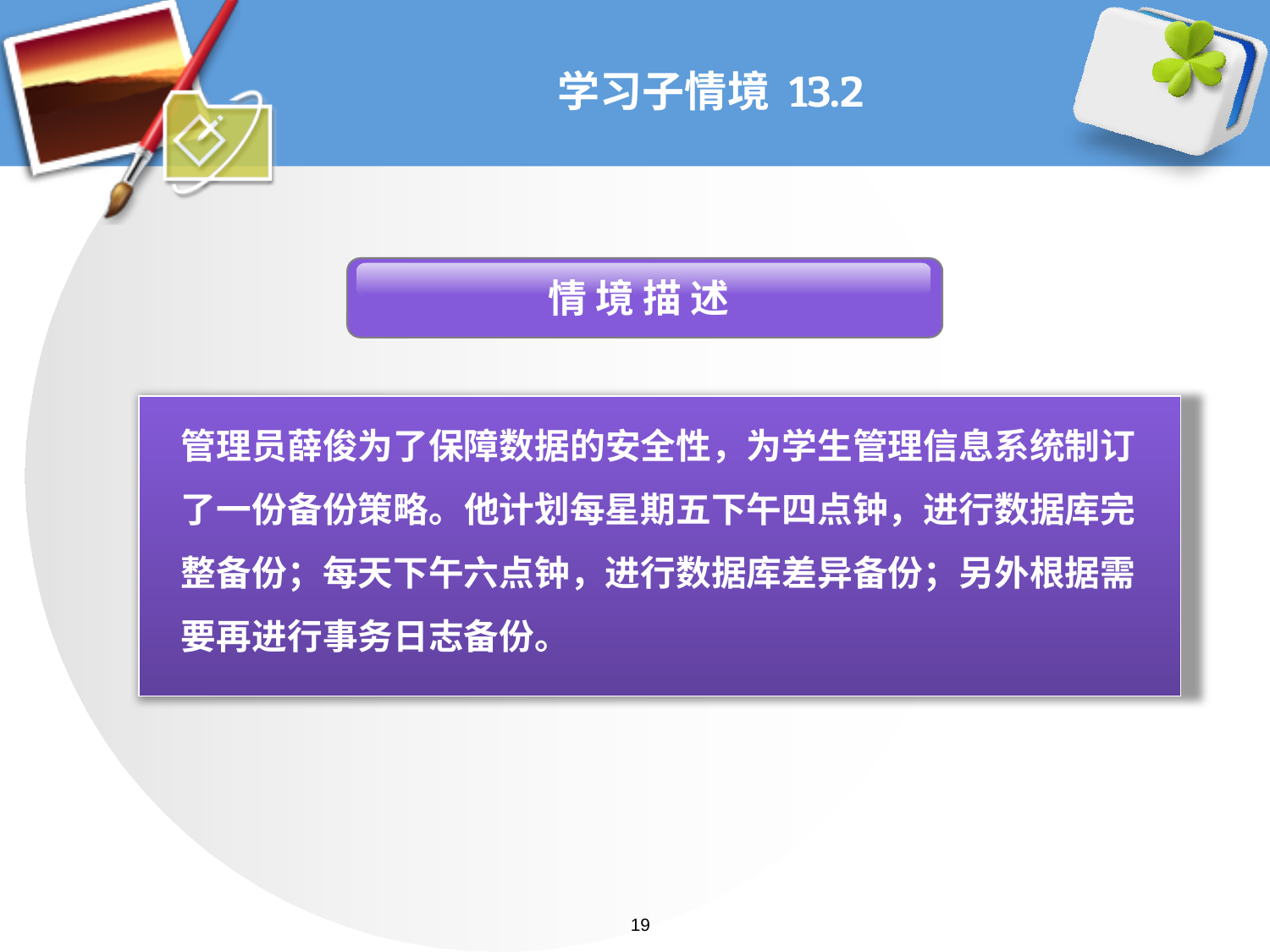

# 学习子情境 13.2

  情 境 描 述

管理员薛俊为了保障数据的安全性，为学生管理信息系统制订了一份备份策略。他计划每星期五下午四点钟，进行数据库完整备份；每天下午六点钟，进行数据库差异备份；另外根据需要再进行事务日志备份。
19